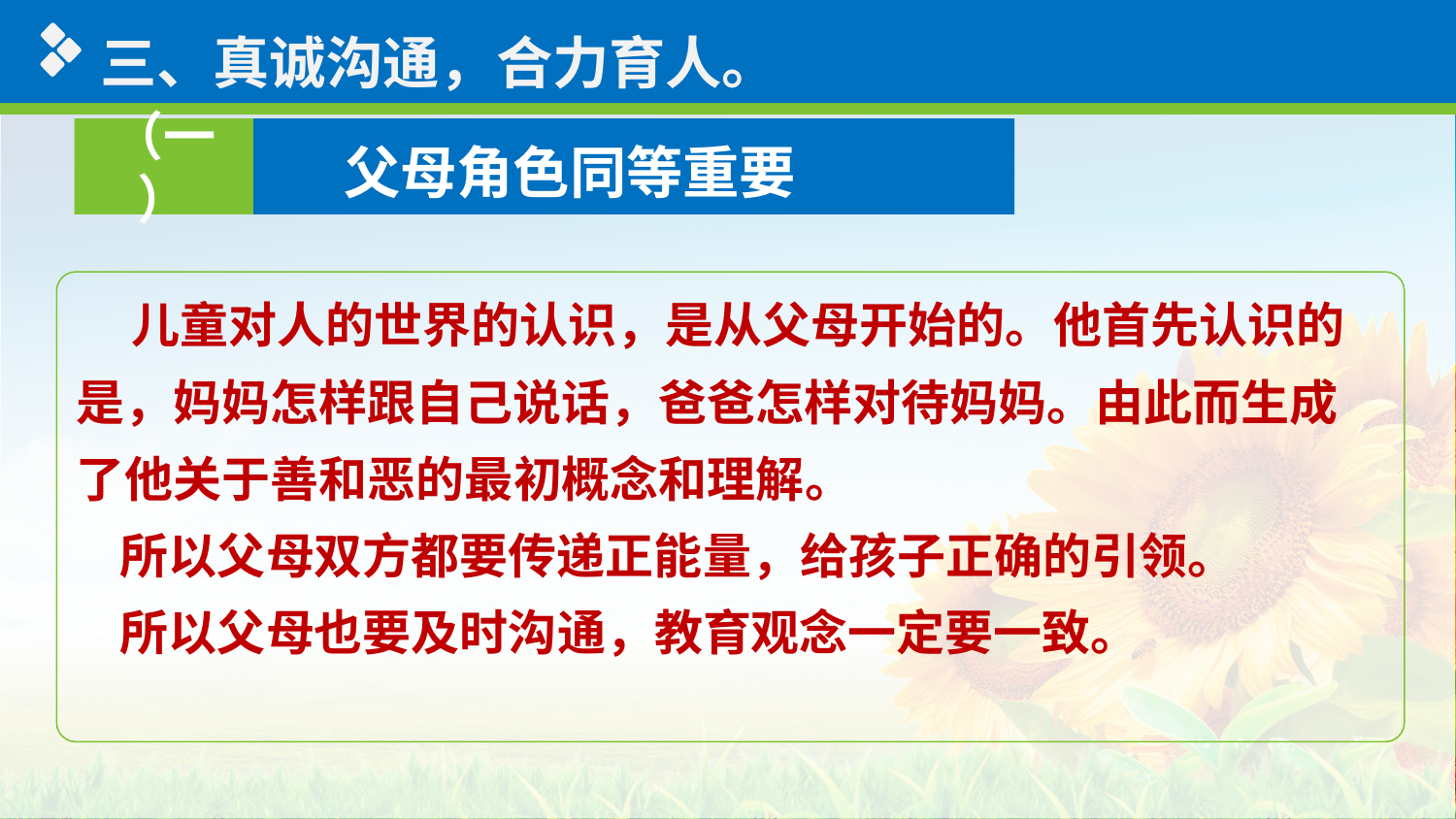

三、真诚沟通，合力育人。

（一）

父母角色同等重要

    儿童对人的世界的认识，是从父母开始的。他首先认识的是，妈妈怎样跟自己说话，爸爸怎样对待妈妈。由此而生成了他关于善和恶的最初概念和理解。
    所以父母双方都要传递正能量，给孩子正确的引领。
    所以父母也要及时沟通，教育观念一定要一致。